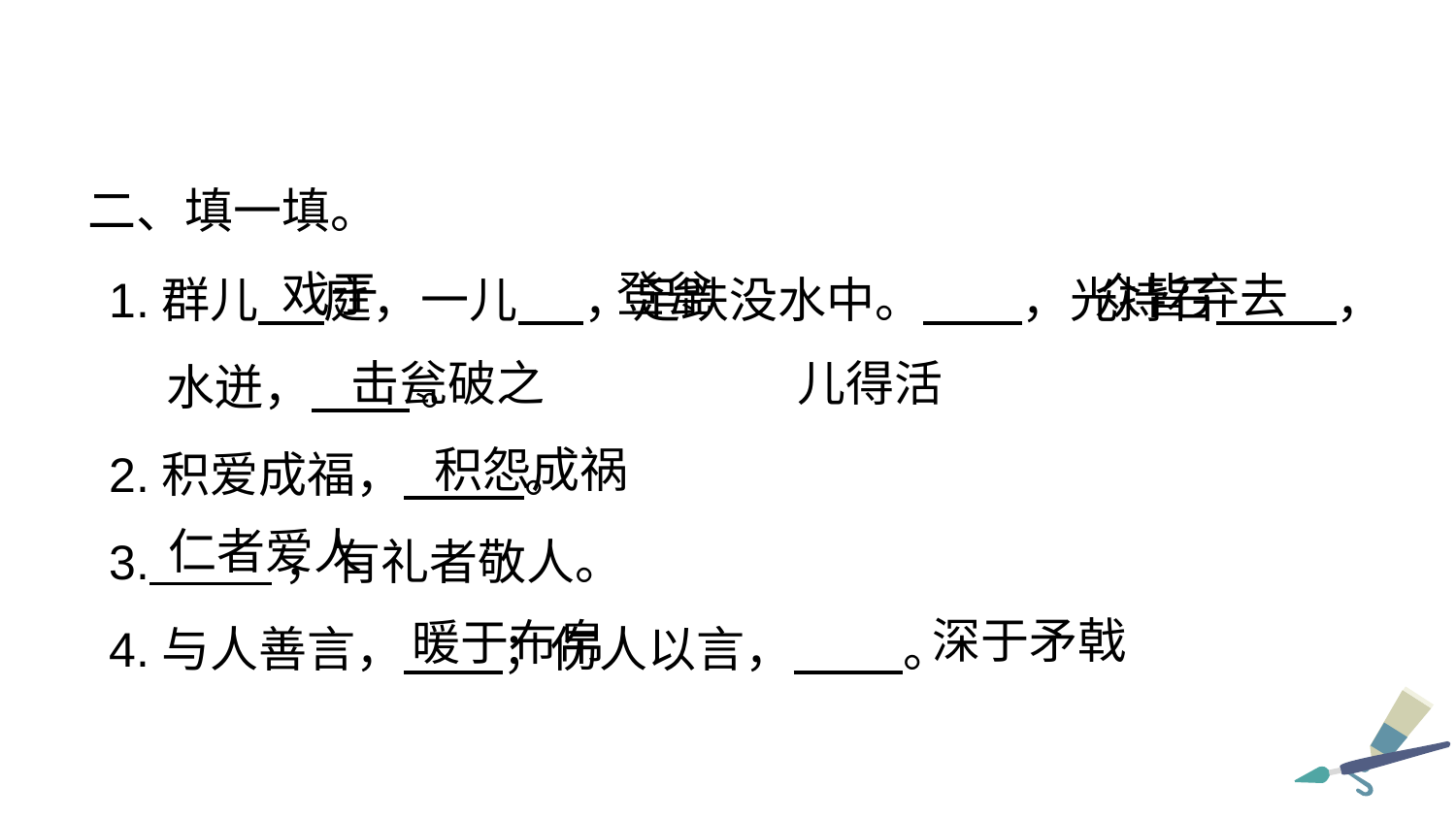

二、填一填。
戏于
登瓮
众皆弃去
1.群儿      庭，一儿      ，足跌没水中。         ，光持石           ，水迸，          。
2.积爱成福，           。
3.         ，有礼者敬人。
4.与人善言，         ；伤人以言，          。
击瓮破之
儿得活
积怨成祸
仁者爱人
深于矛戟
暖于布帛